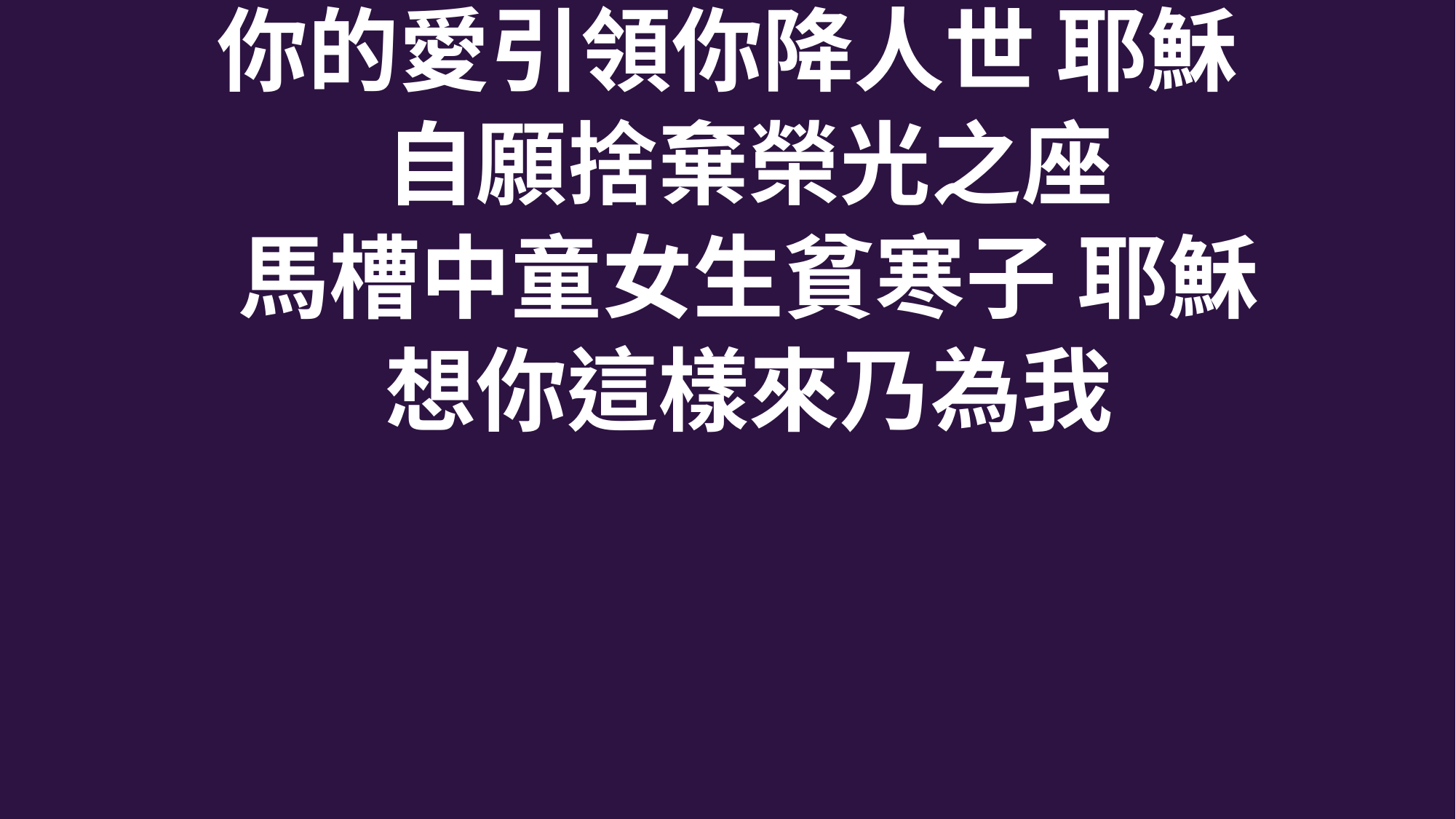

你的愛引領你降人世 耶穌
 自願捨棄榮光之座
 馬槽中童女生貧寒子 耶穌
 想你這樣來乃為我